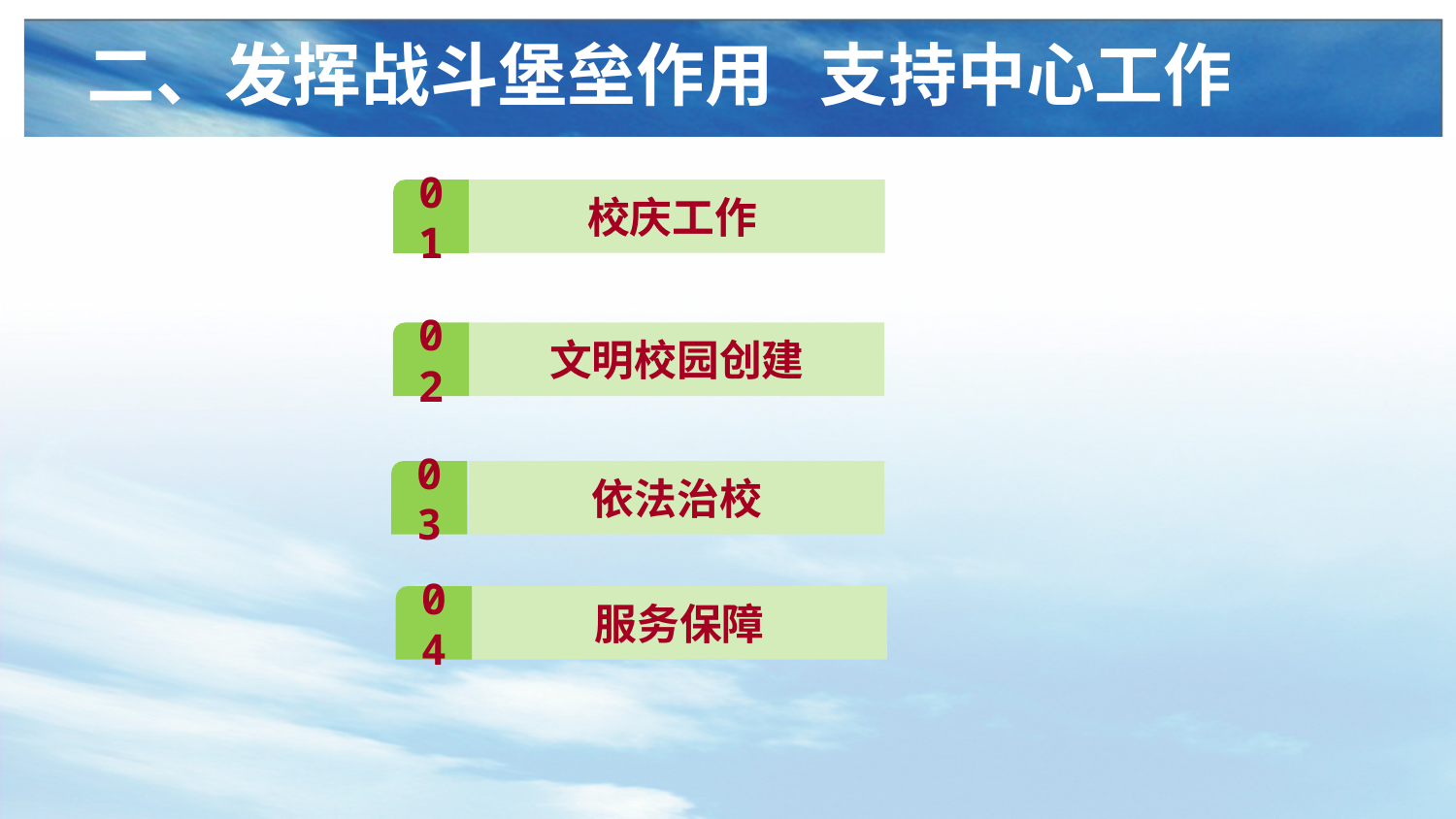

二、发挥战斗堡垒作用   支持中心工作
01
校庆工作
02
文明校园创建
03
依法治校
04
服务保障